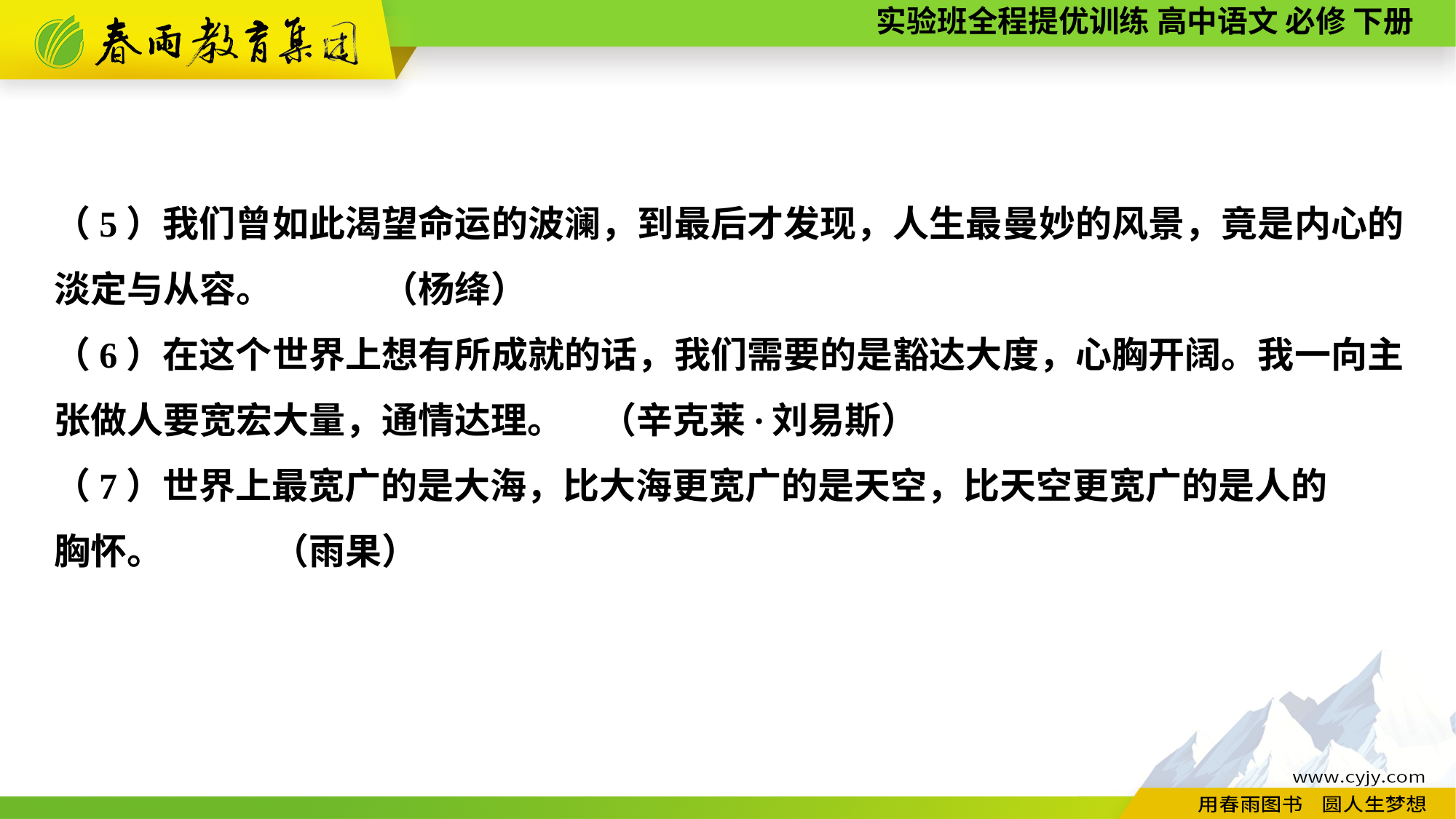

（5）我们曾如此渴望命运的波澜，到最后才发现，人生最曼妙的风景，竟是内心的淡定与从容。	（杨绛）
（6）在这个世界上想有所成就的话，我们需要的是豁达大度，心胸开阔。我一向主张做人要宽宏大量，通情达理。	（辛克莱·刘易斯）
（7）世界上最宽广的是大海，比大海更宽广的是天空，比天空更宽广的是人的
胸怀。	（雨果）